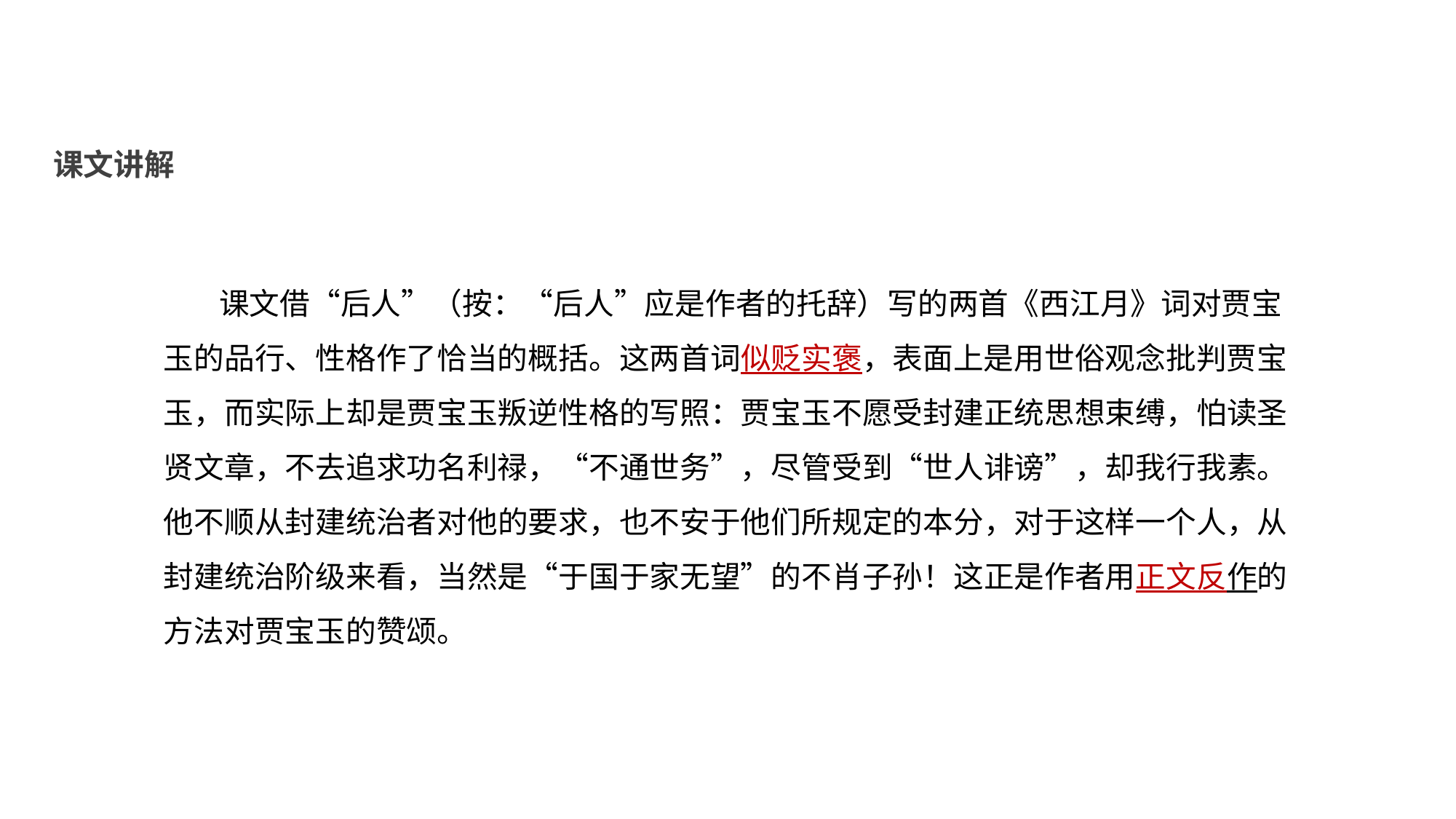

课文讲解
       课文借“后人”（按：“后人”应是作者的托辞）写的两首《西江月》词对贾宝玉的品行、性格作了恰当的概括。这两首词似贬实褒，表面上是用世俗观念批判贾宝玉，而实际上却是贾宝玉叛逆性格的写照：贾宝玉不愿受封建正统思想束缚，怕读圣贤文章，不去追求功名利禄，“不通世务”，尽管受到“世人诽谤”，却我行我素。他不顺从封建统治者对他的要求，也不安于他们所规定的本分，对于这样一个人，从封建统治阶级来看，当然是“于国于家无望”的不肖子孙！这正是作者用正文反作的方法对贾宝玉的赞颂。